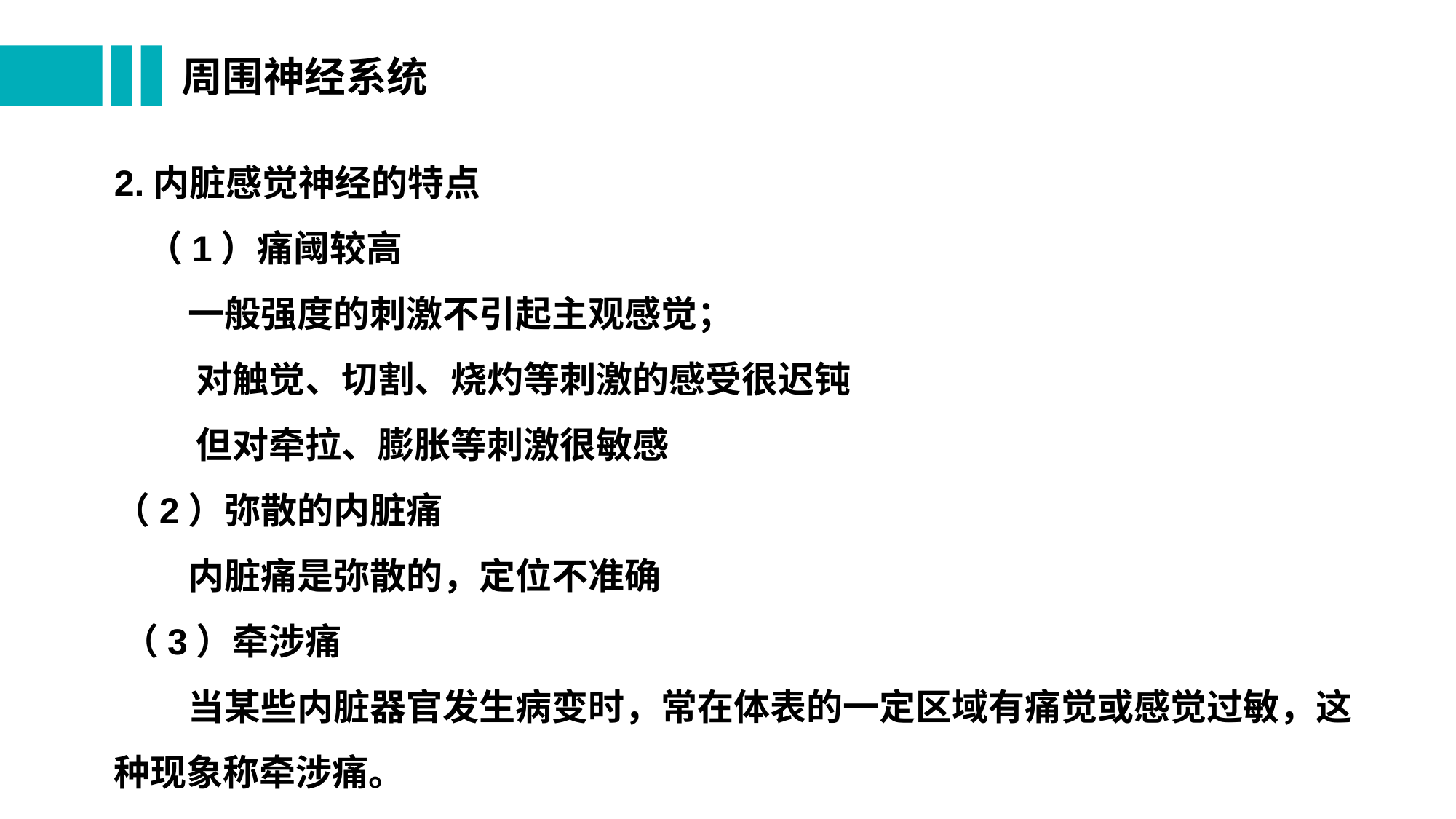

# 周围神经系统

2.内脏感觉神经的特点
    （1）痛阈较高
         一般强度的刺激不引起主观感觉；
          对触觉、切割、烧灼等刺激的感受很迟钝
          但对牵拉、膨胀等刺激很敏感
（2）弥散的内脏痛
         内脏痛是弥散的，定位不准确
 （3）牵涉痛
         当某些内脏器官发生病变时，常在体表的一定区域有痛觉或感觉过敏，这种现象称牵涉痛。